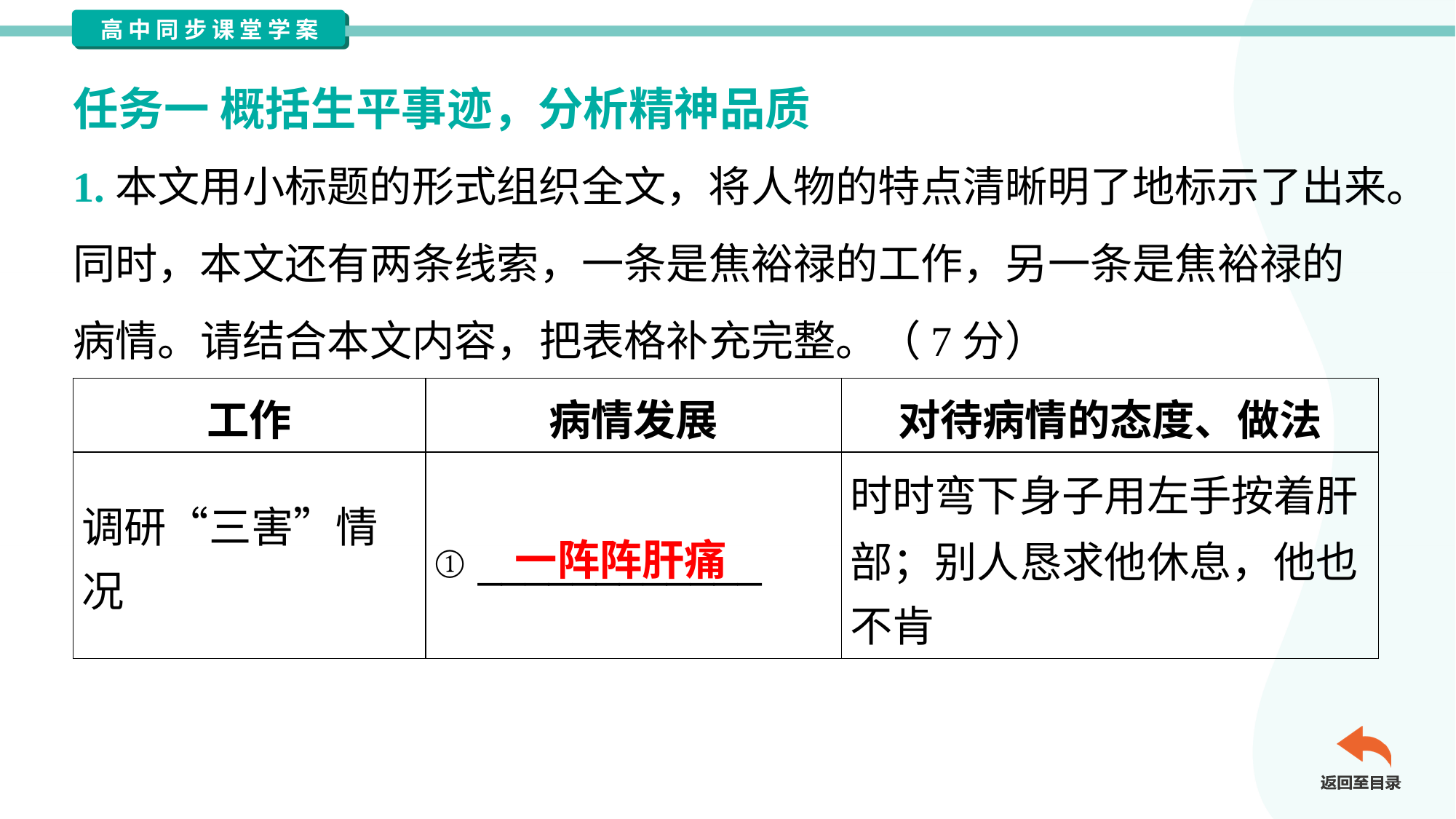

任务一 概括生平事迹，分析精神品质
1.本文用小标题的形式组织全文，将人物的特点清晰明了地标示了出来。
同时，本文还有两条线索，一条是焦裕禄的工作，另一条是焦裕禄的
病情。请结合本文内容，把表格补充完整。（7分）
| 工作 | 病情发展 | 对待病情的态度、做法 |
| --- | --- | --- |
| 调研“三害”情况 | ① \_\_\_\_\_\_\_\_\_\_\_\_ | 时时弯下身子用左手按着肝 部；别人恳求他休息，他也 不肯 |
一阵阵肝痛